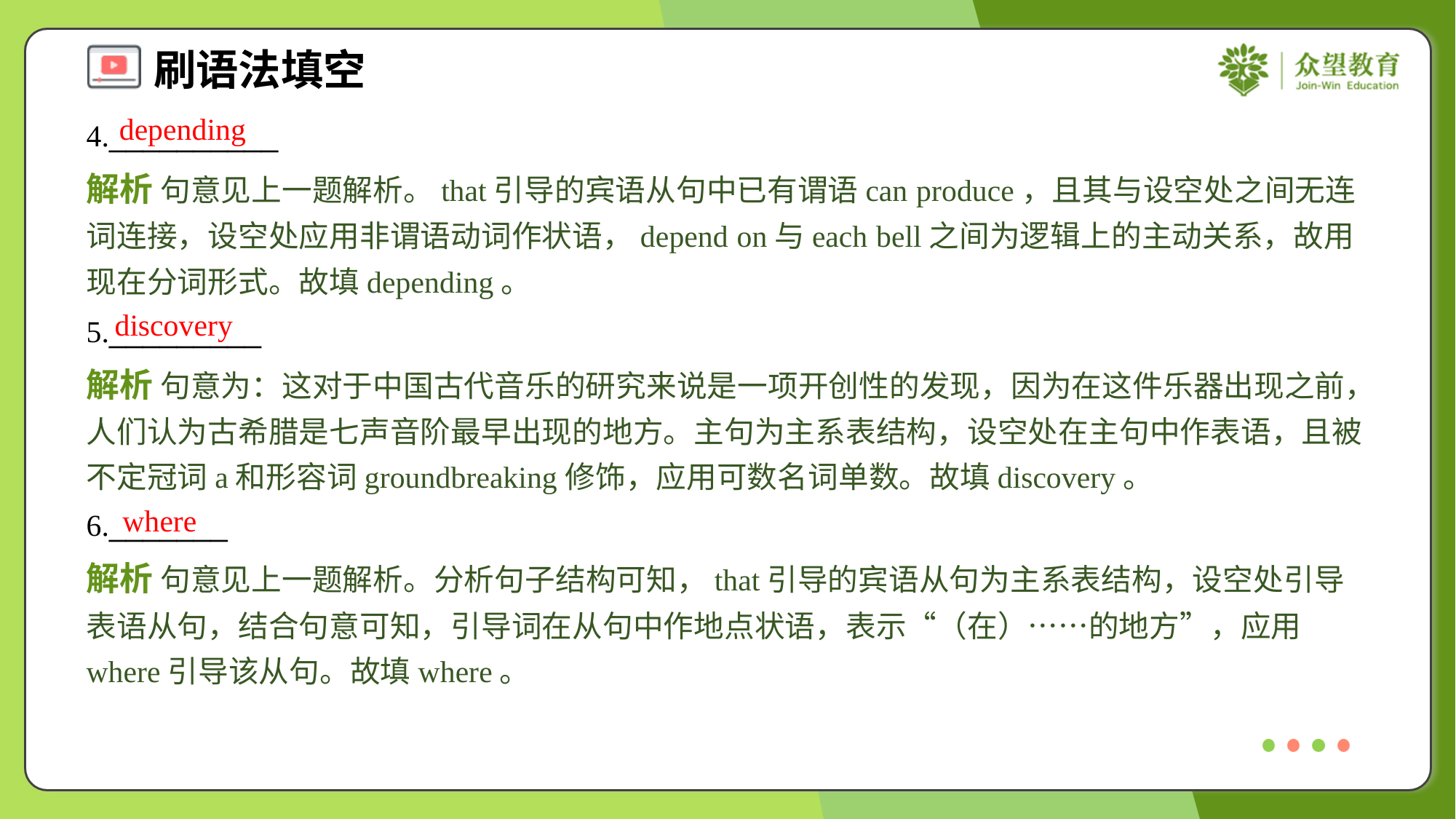

depending
4.__________
解析 句意见上一题解析。that引导的宾语从句中已有谓语can produce，且其与设空处之间无连词连接，设空处应用非谓语动词作状语，depend on与each bell之间为逻辑上的主动关系，故用现在分词形式。故填depending。
discovery
5._________
解析 句意为：这对于中国古代音乐的研究来说是一项开创性的发现，因为在这件乐器出现之前，人们认为古希腊是七声音阶最早出现的地方。主句为主系表结构，设空处在主句中作表语，且被不定冠词a和形容词groundbreaking修饰，应用可数名词单数。故填discovery。
where
6._______
解析 句意见上一题解析。分析句子结构可知，that引导的宾语从句为主系表结构，设空处引导表语从句，结合句意可知，引导词在从句中作地点状语，表示“（在）……的地方”，应用where引导该从句。故填where。